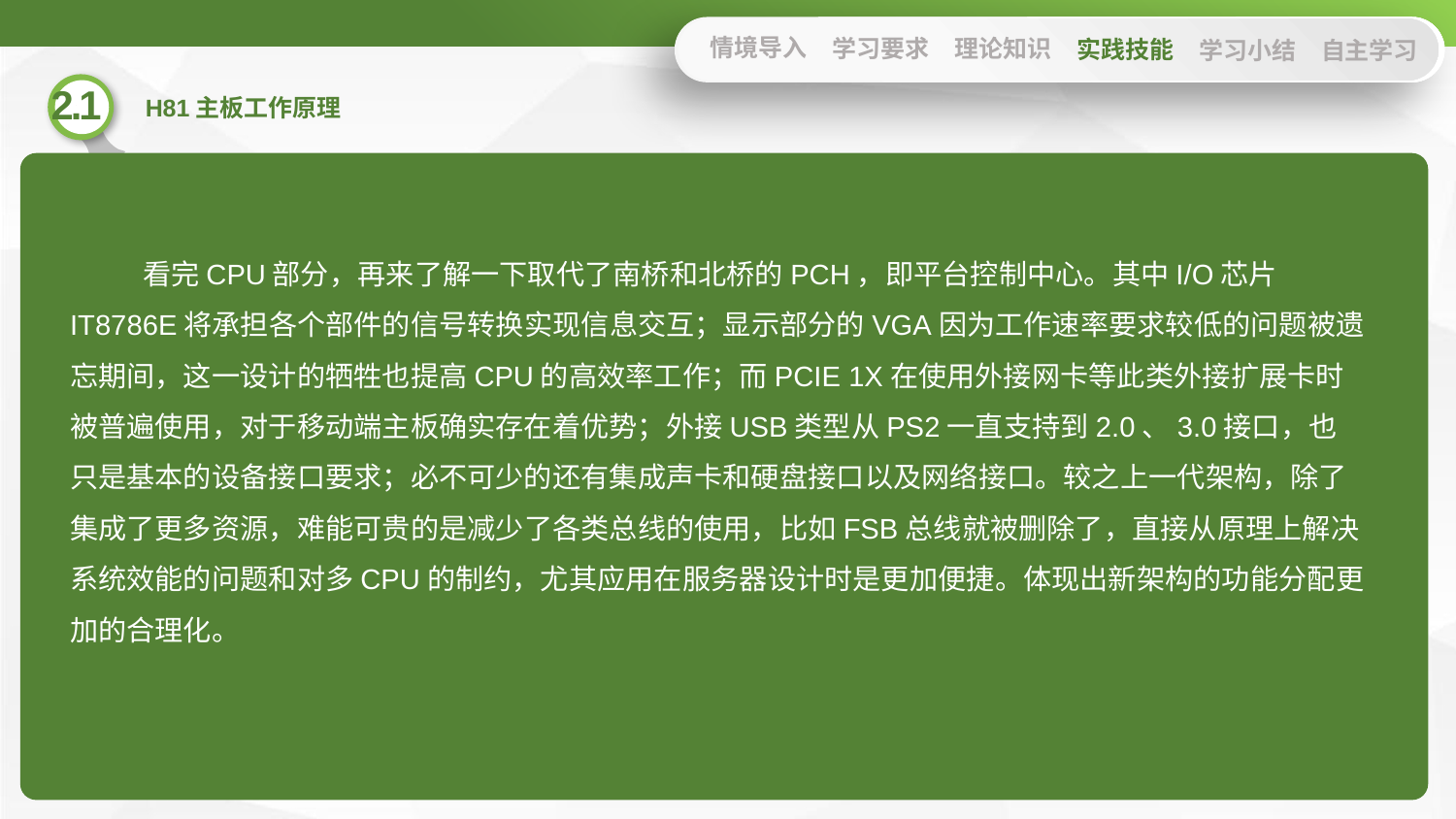

情境导入
学习要求
理论知识
实践技能
学习小结
自主学习
看完CPU部分，再来了解一下取代了南桥和北桥的PCH，即平台控制中心。其中I/O芯片IT8786E将承担各个部件的信号转换实现信息交互；显示部分的VGA因为工作速率要求较低的问题被遗忘期间，这一设计的牺牲也提高CPU的高效率工作；而PCIE 1X在使用外接网卡等此类外接扩展卡时被普遍使用，对于移动端主板确实存在着优势；外接USB类型从PS2一直支持到2.0、3.0接口，也只是基本的设备接口要求；必不可少的还有集成声卡和硬盘接口以及网络接口。较之上一代架构，除了集成了更多资源，难能可贵的是减少了各类总线的使用，比如FSB总线就被删除了，直接从原理上解决系统效能的问题和对多CPU的制约，尤其应用在服务器设计时是更加便捷。体现出新架构的功能分配更加的合理化。